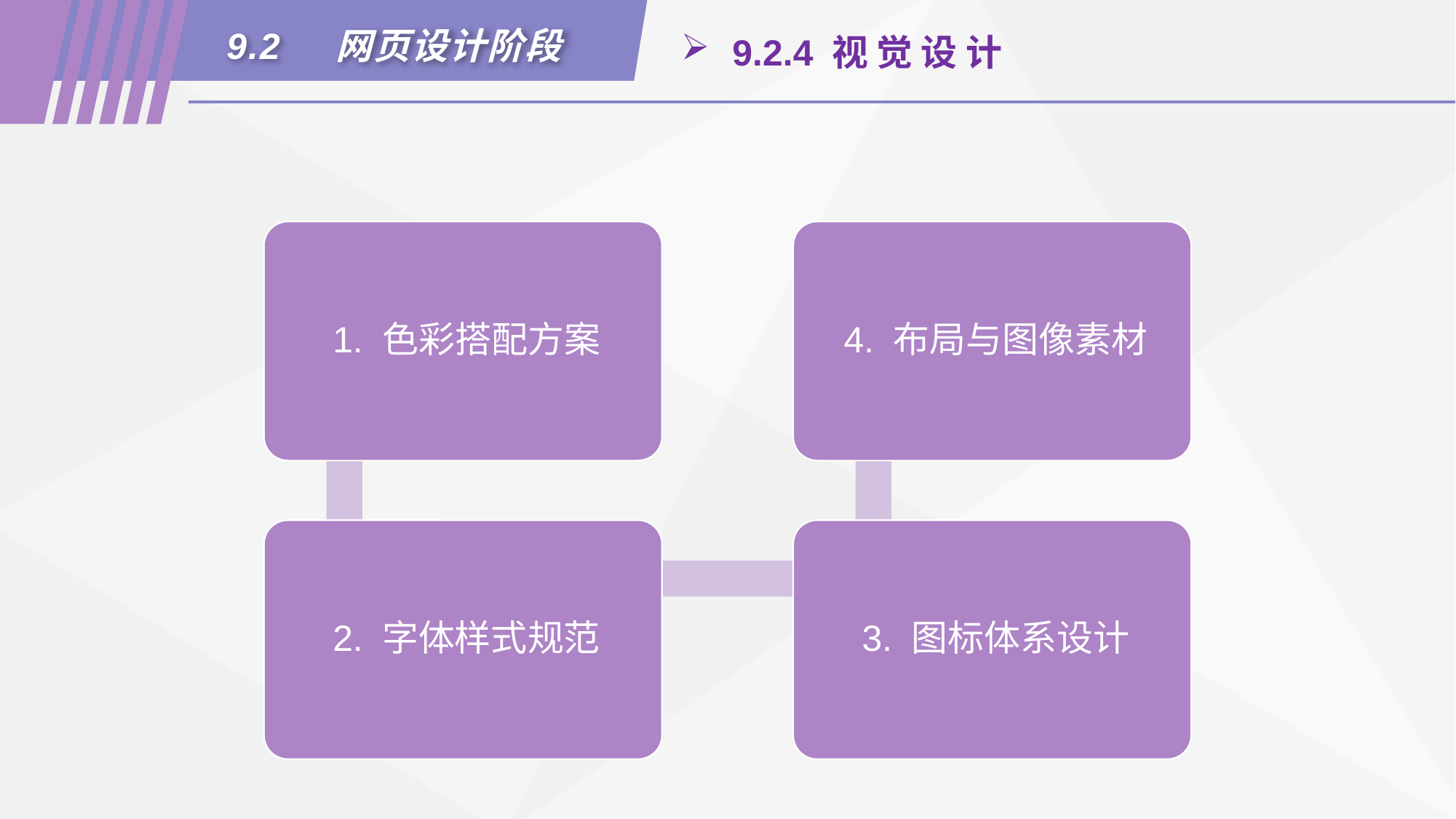

9.2	网页设计阶段
 9.2.4 视 觉 设 计
1. 色彩搭配方案
2. 字体样式规范
3. 图标体系设计
4. 布局与图像素材